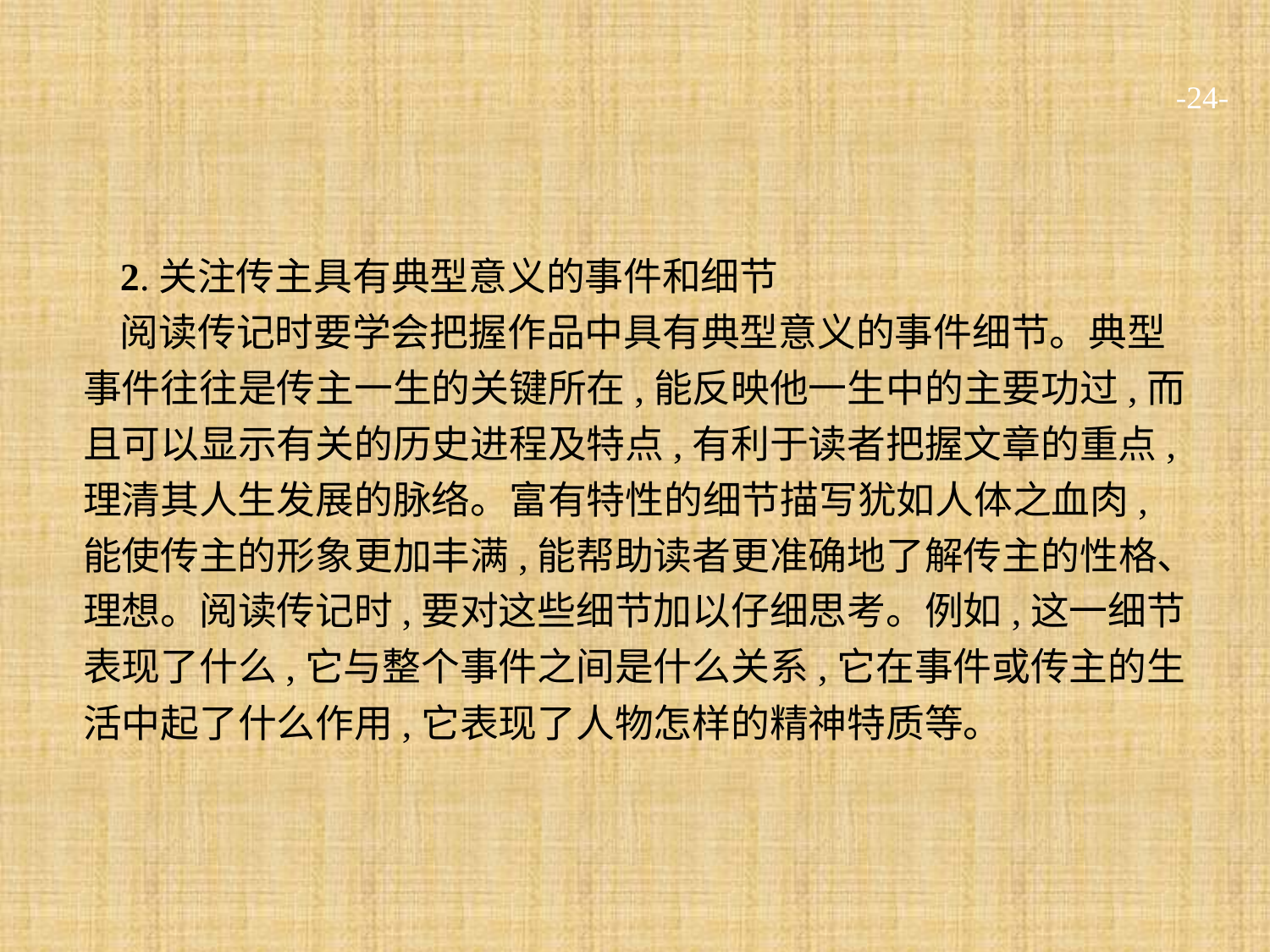

-24-
2.关注传主具有典型意义的事件和细节
阅读传记时要学会把握作品中具有典型意义的事件细节。典型事件往往是传主一生的关键所在,能反映他一生中的主要功过,而且可以显示有关的历史进程及特点,有利于读者把握文章的重点,理清其人生发展的脉络。富有特性的细节描写犹如人体之血肉,能使传主的形象更加丰满,能帮助读者更准确地了解传主的性格、理想。阅读传记时,要对这些细节加以仔细思考。例如,这一细节表现了什么,它与整个事件之间是什么关系,它在事件或传主的生活中起了什么作用,它表现了人物怎样的精神特质等。